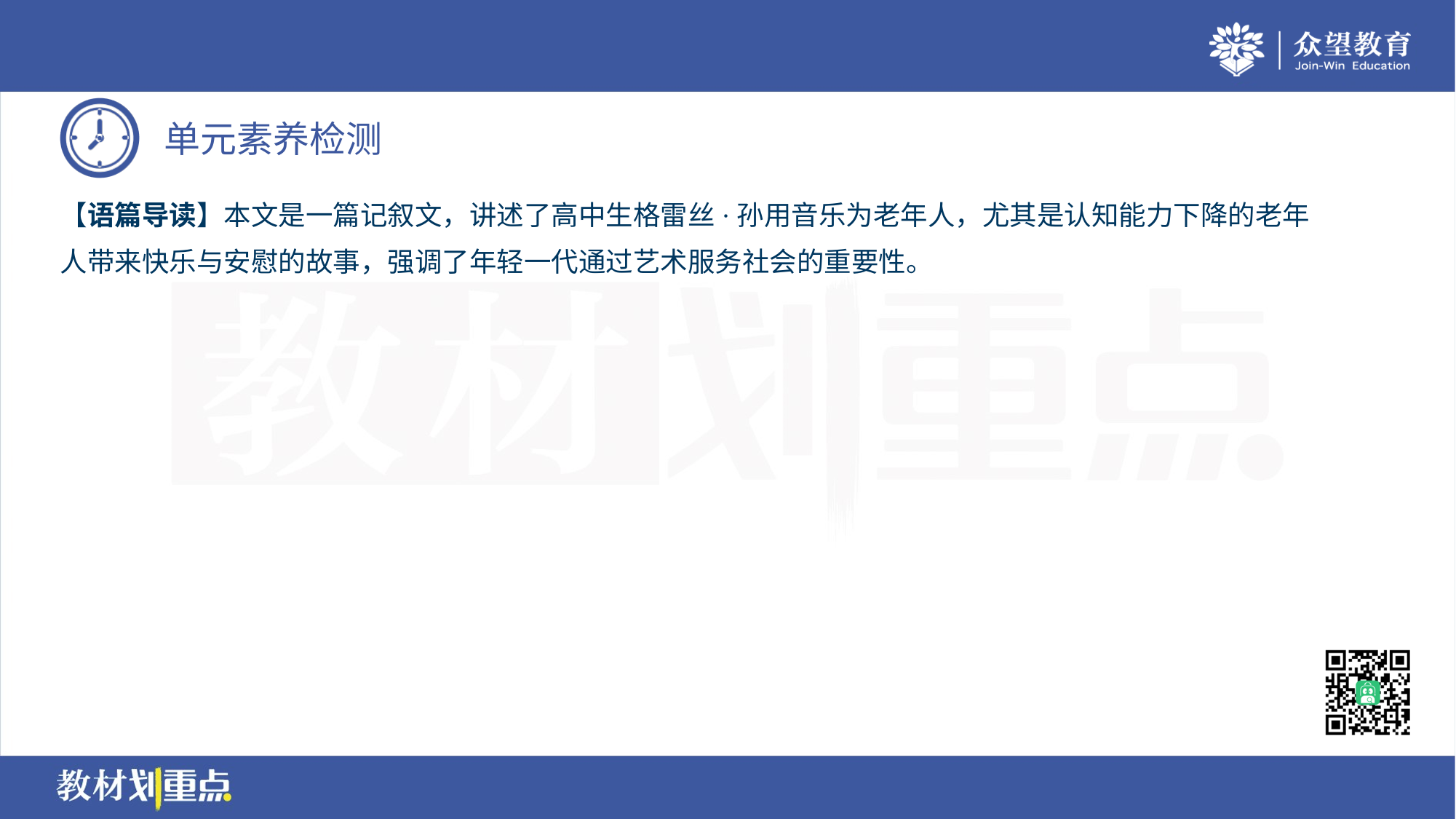

【语篇导读】本文是一篇记叙文，讲述了高中生格雷丝·孙用音乐为老年人，尤其是认知能力下降的老年
人带来快乐与安慰的故事，强调了年轻一代通过艺术服务社会的重要性。